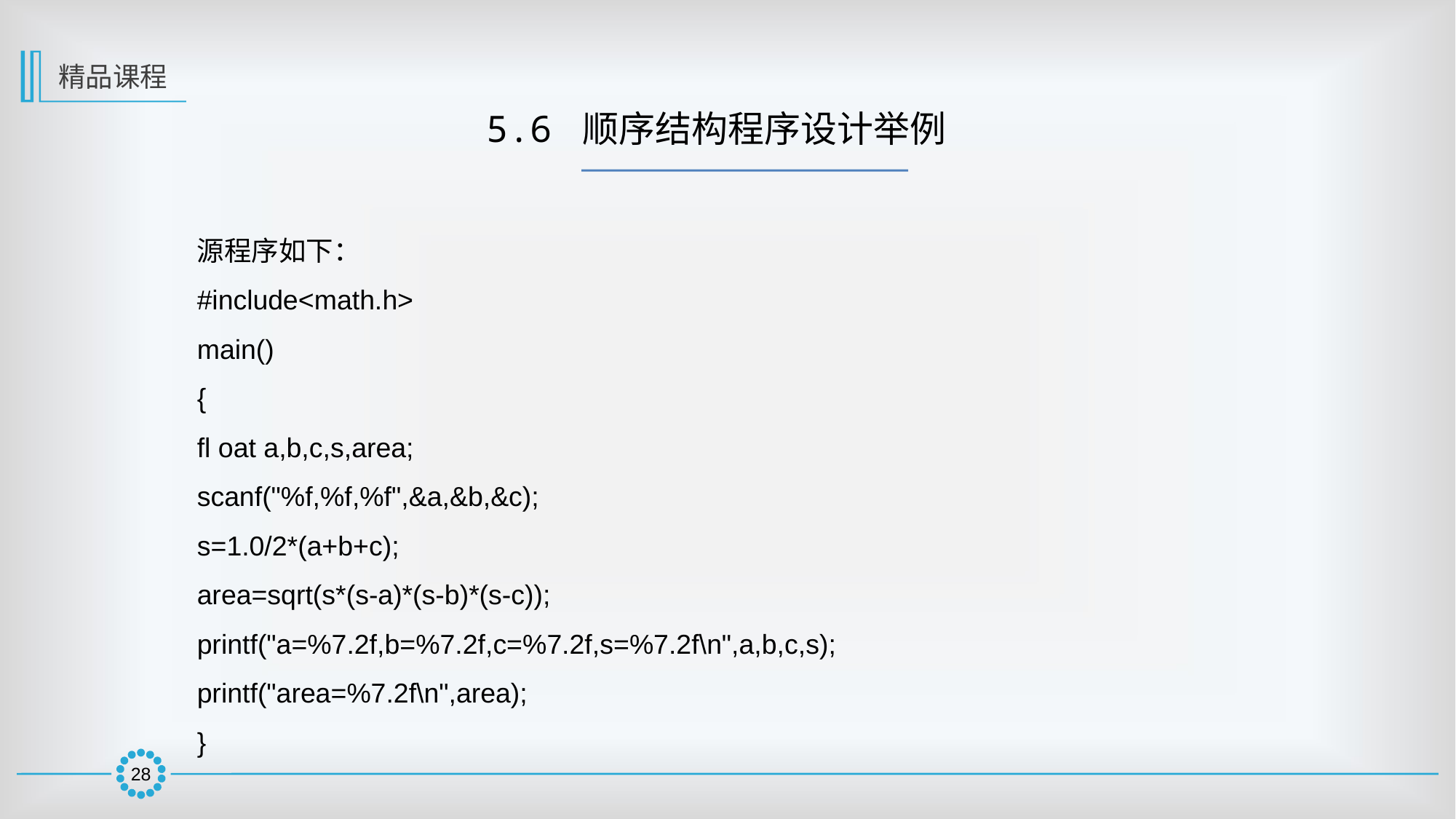

精品课程
5.6 顺序结构程序设计举例

源程序如下：
#include<math.h>
main()
{
fl oat a,b,c,s,area;
scanf("%f,%f,%f",&a,&b,&c);
s=1.0/2*(a+b+c);
area=sqrt(s*(s-a)*(s-b)*(s-c));
printf("a=%7.2f,b=%7.2f,c=%7.2f,s=%7.2f\n",a,b,c,s);
printf("area=%7.2f\n",area);
}

28